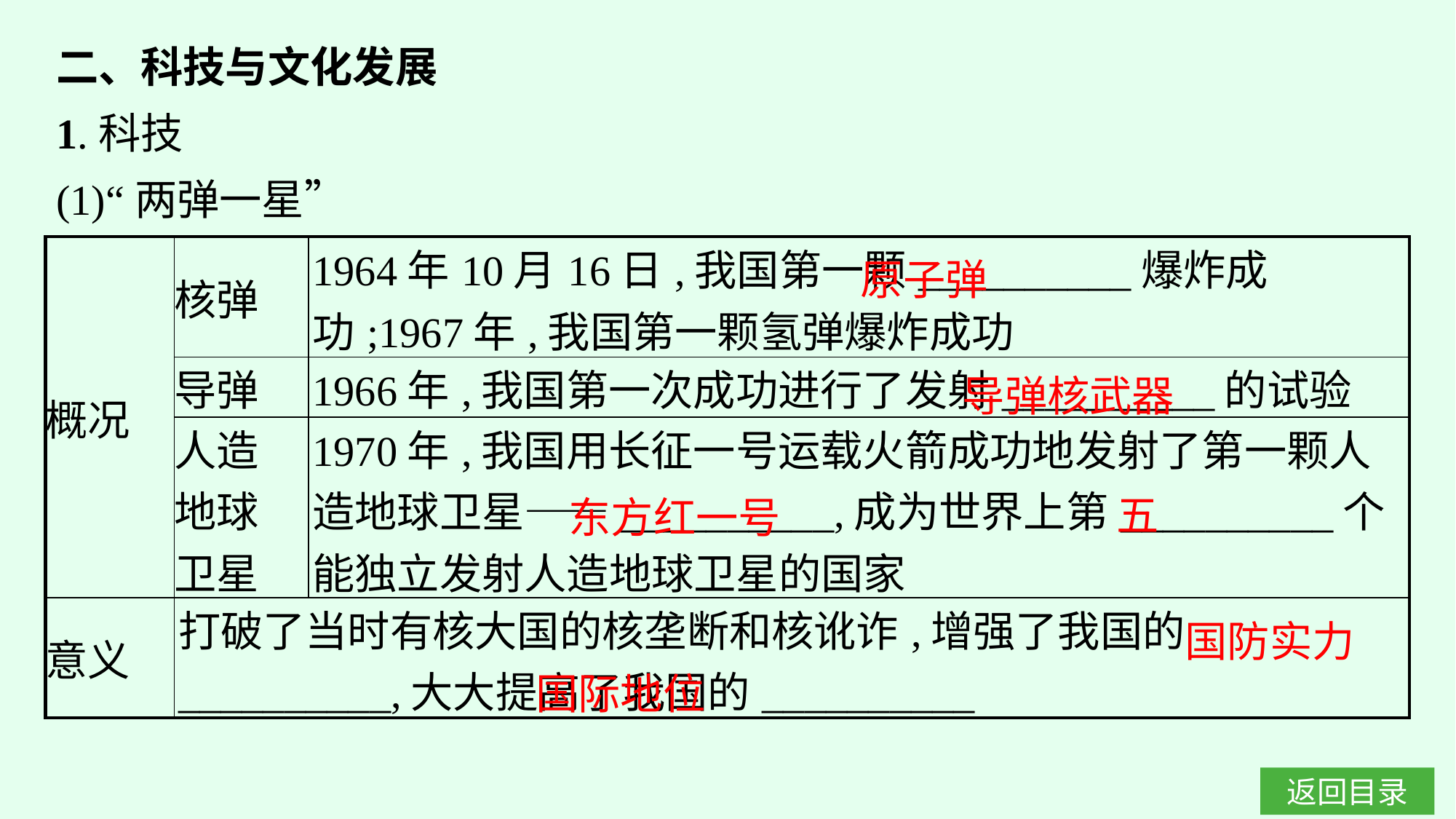

二、科技与文化发展
1.科技
(1)“两弹一星”
原子弹
| 概况 | 核弹 | 1964年10月16日,我国第一颗\_\_\_\_\_\_\_\_\_\_爆炸成功;1967年,我国第一颗氢弹爆炸成功 |
| --- | --- | --- |
|  | 导弹 | 1966年,我国第一次成功进行了发射\_\_\_\_\_\_\_\_\_\_的试验 |
|  | 人造 地球 卫星 | 1970年,我国用长征一号运载火箭成功地发射了第一颗人造地球卫星——\_\_\_\_\_\_\_\_\_\_,成为世界上第\_\_\_\_\_\_\_\_\_\_个能独立发射人造地球卫星的国家 |
| 意义 | 打破了当时有核大国的核垄断和核讹诈,增强了我国的\_\_\_\_\_\_\_\_\_\_,大大提高了我国的\_\_\_\_\_\_\_\_\_\_ |  |
导弹核武器
五
东方红一号
国防实力
国际地位